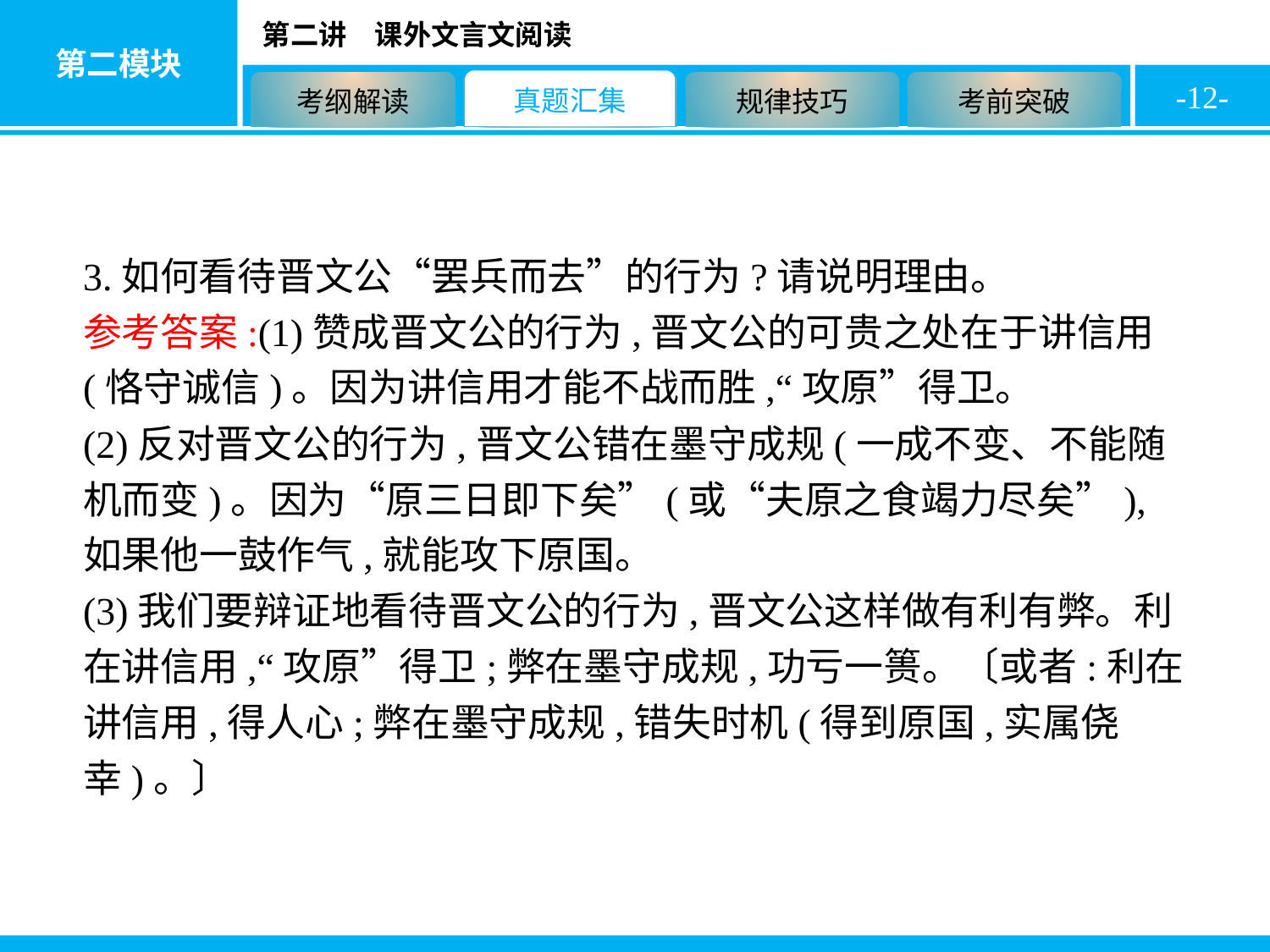

-12-
3.如何看待晋文公“罢兵而去”的行为?请说明理由。
参考答案:(1)赞成晋文公的行为,晋文公的可贵之处在于讲信用(恪守诚信)。因为讲信用才能不战而胜,“攻原”得卫。
(2)反对晋文公的行为,晋文公错在墨守成规(一成不变、不能随机而变)。因为“原三日即下矣”(或“夫原之食竭力尽矣”),如果他一鼓作气,就能攻下原国。
(3)我们要辩证地看待晋文公的行为,晋文公这样做有利有弊。利在讲信用,“攻原”得卫;弊在墨守成规,功亏一篑。〔或者:利在讲信用,得人心;弊在墨守成规,错失时机(得到原国,实属侥幸)。〕